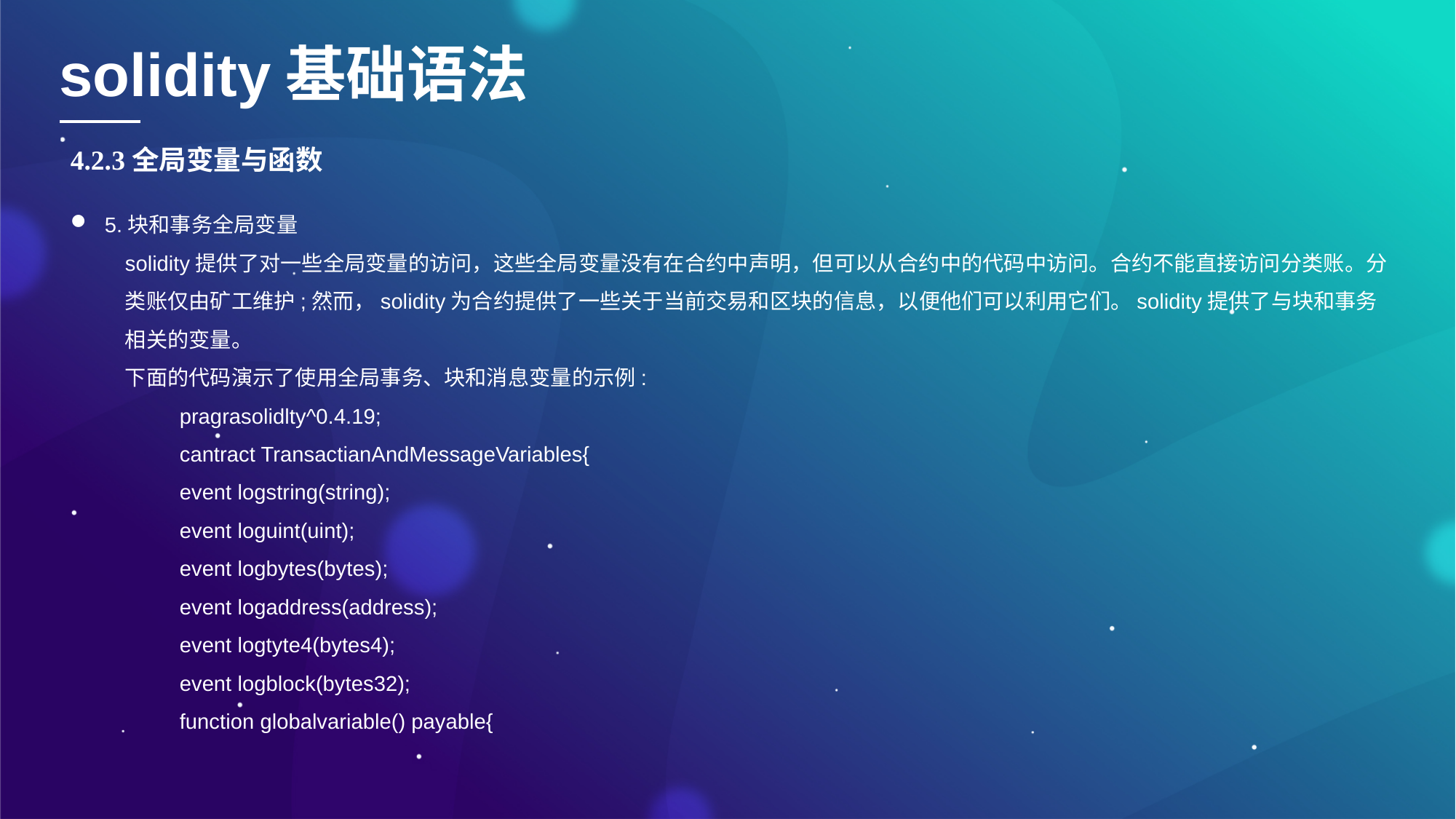

solidity基础语法
4.2.3全局变量与函数
5.块和事务全局变量
solidity提供了对一些全局变量的访问，这些全局变量没有在合约中声明，但可以从合约中的代码中访问。合约不能直接访问分类账。分类账仅由矿工维护;然而，solidity为合约提供了一些关于当前交易和区块的信息，以便他们可以利用它们。solidity提供了与块和事务相关的变量。
下面的代码演示了使用全局事务、块和消息变量的示例:
pragrasolidlty^0.4.19;
cantract TransactianAndMessageVariables{
event logstring(string);
event loguint(uint);
event logbytes(bytes);
event logaddress(address);
event logtyte4(bytes4);
event logblock(bytes32);
function globalvariable() payable{